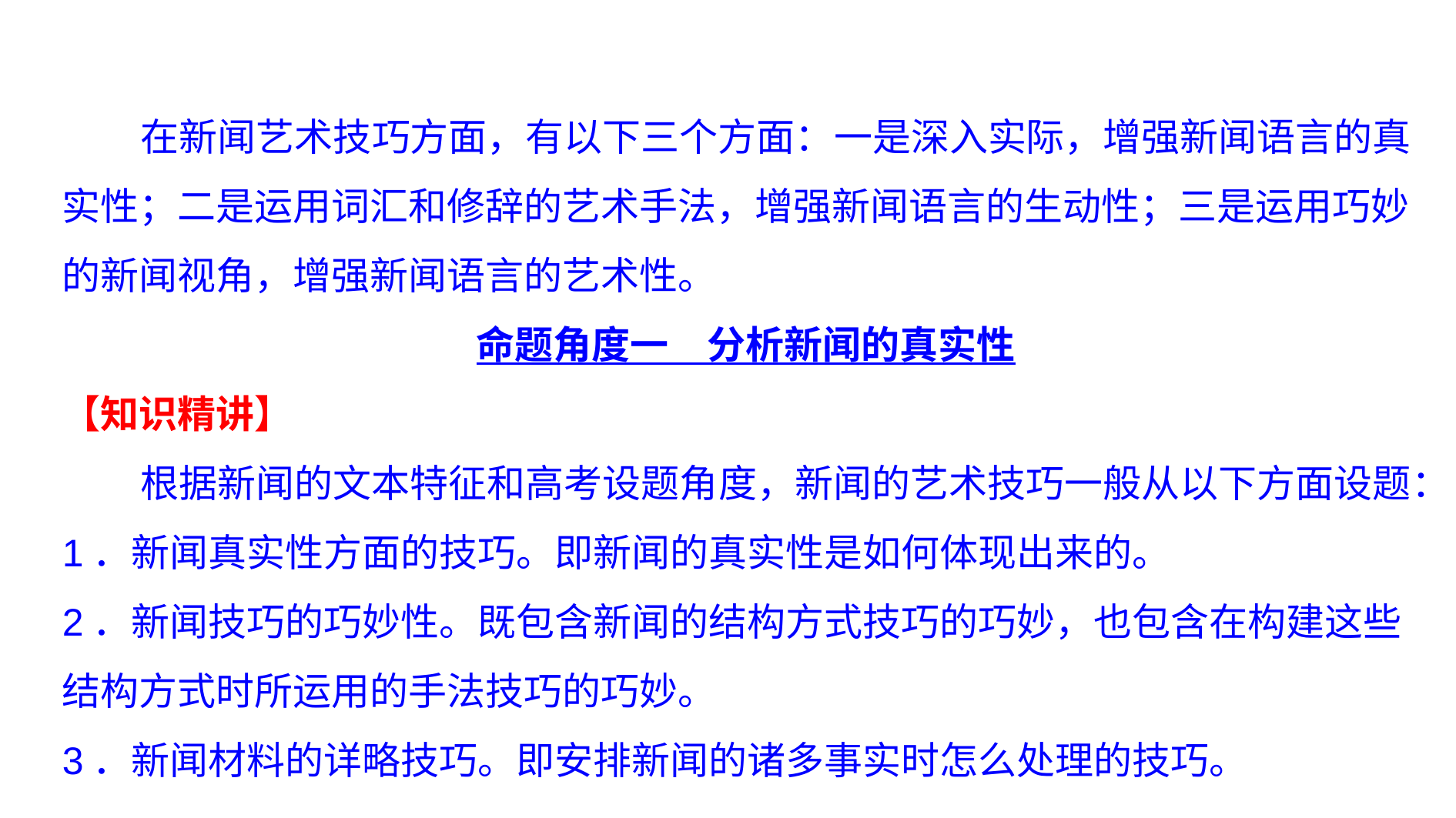

题型五    分析新闻艺术技巧2角度
        在新闻艺术技巧方面，有以下三个方面：一是深入实际，增强新闻语言的真实性；二是运用词汇和修辞的艺术手法，增强新闻语言的生动性；三是运用巧妙的新闻视角，增强新闻语言的艺术性。
命题角度一　分析新闻的真实性
【知识精讲】
        根据新闻的文本特征和高考设题角度，新闻的艺术技巧一般从以下方面设题：
1．新闻真实性方面的技巧。即新闻的真实性是如何体现出来的。
2．新闻技巧的巧妙性。既包含新闻的结构方式技巧的巧妙，也包含在构建这些结构方式时所运用的手法技巧的巧妙。
3．新闻材料的详略技巧。即安排新闻的诸多事实时怎么处理的技巧。